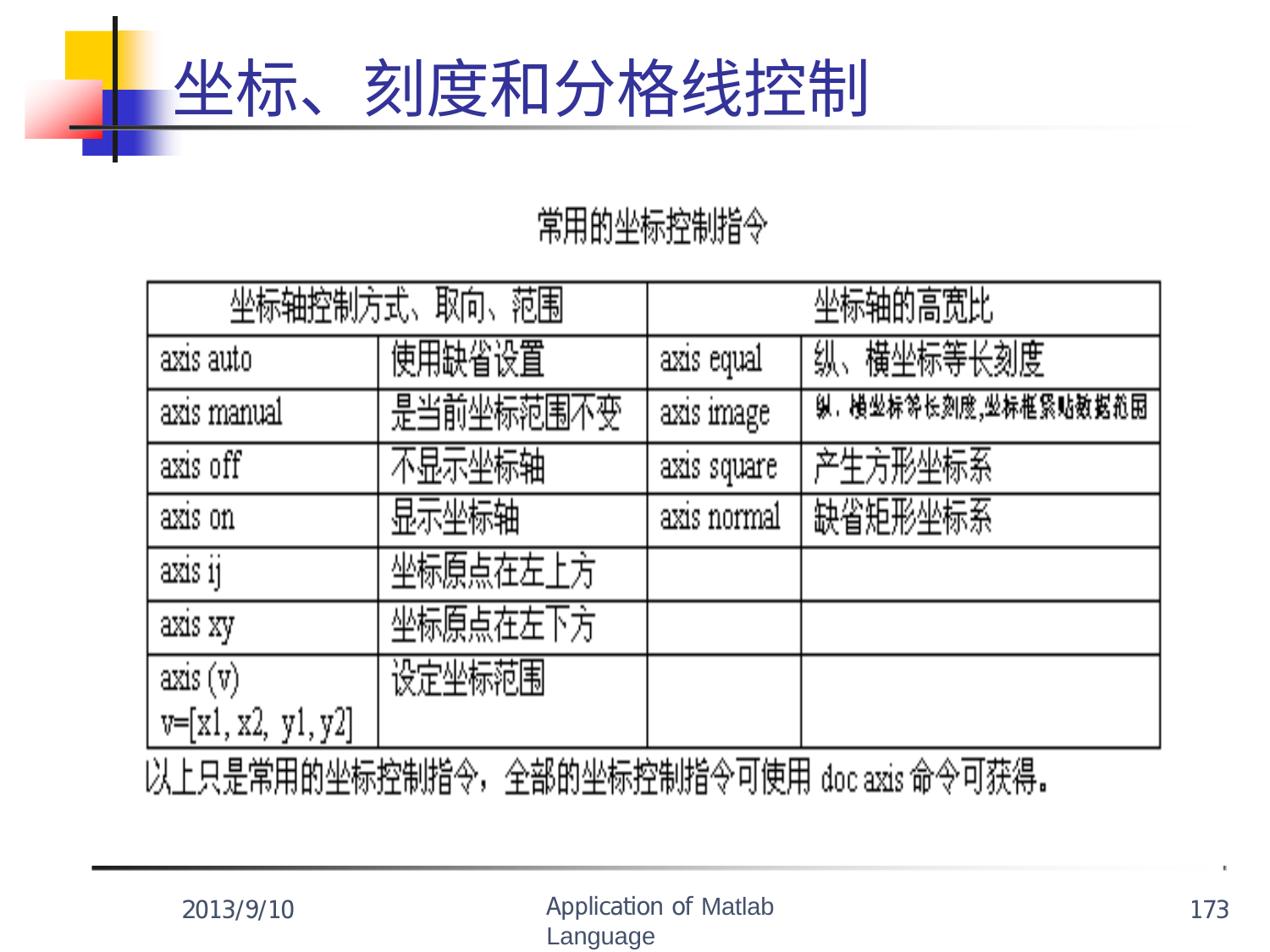

# 坐标、刻度和分格线控制

Application of Matlab Language
2013/9/10
173